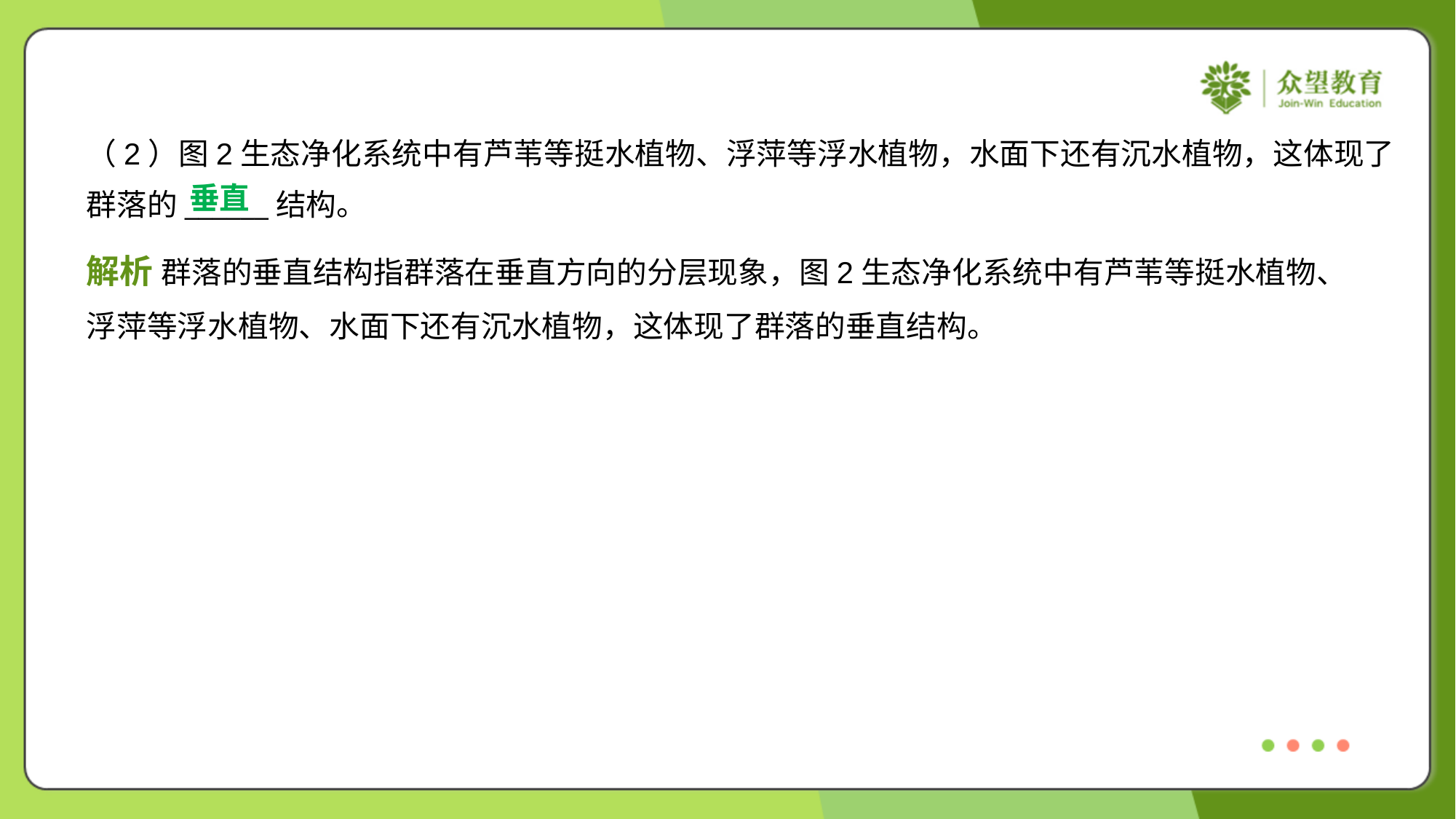

（2）图2生态净化系统中有芦苇等挺水植物、浮萍等浮水植物，水面下还有沉水植物，这体现了
群落的______结构。
垂直
解析 群落的垂直结构指群落在垂直方向的分层现象，图2生态净化系统中有芦苇等挺水植物、
浮萍等浮水植物、水面下还有沉水植物，这体现了群落的垂直结构。